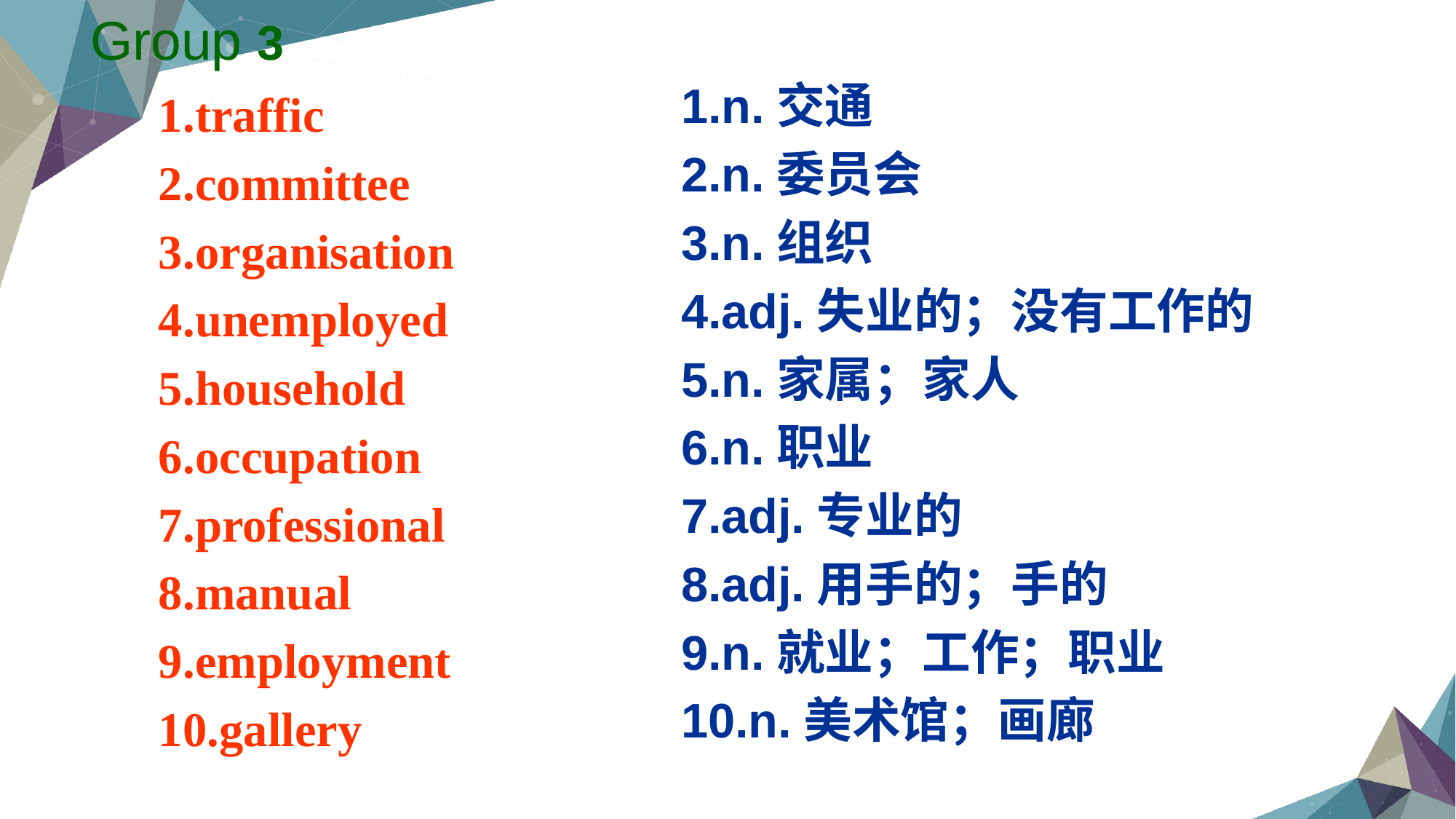

Group 3
1.n.交通
2.n.委员会
3.n.组织
4.adj.失业的；没有工作的
5.n.家属；家人
6.n.职业
7.adj.专业的
8.adj.用手的；手的
9.n.就业；工作；职业
10.n.美术馆；画廊
1.traffic
2.committee
3.organisation
4.unemployed
5.household
6.occupation
7.professional
8.manual
9.employment
10.gallery